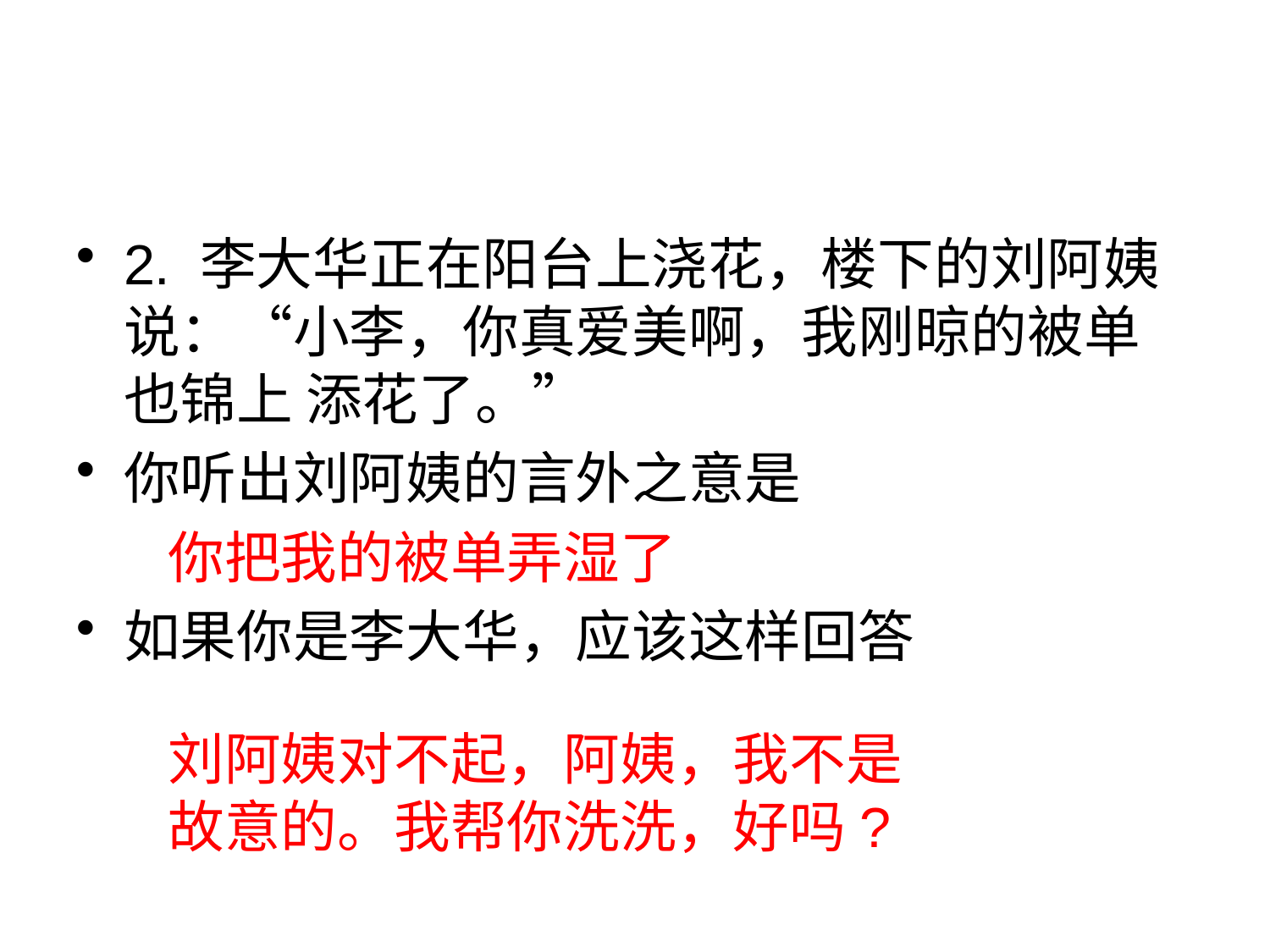

#
2. 李大华正在阳台上浇花，楼下的刘阿姨说：“小李，你真爱美啊，我刚晾的被单也锦上 添花了。”
你听出刘阿姨的言外之意是

如果你是李大华，应该这样回答

你把我的被单弄湿了

刘阿姨对不起，阿姨，我不是故意的。我帮你洗洗，好吗?